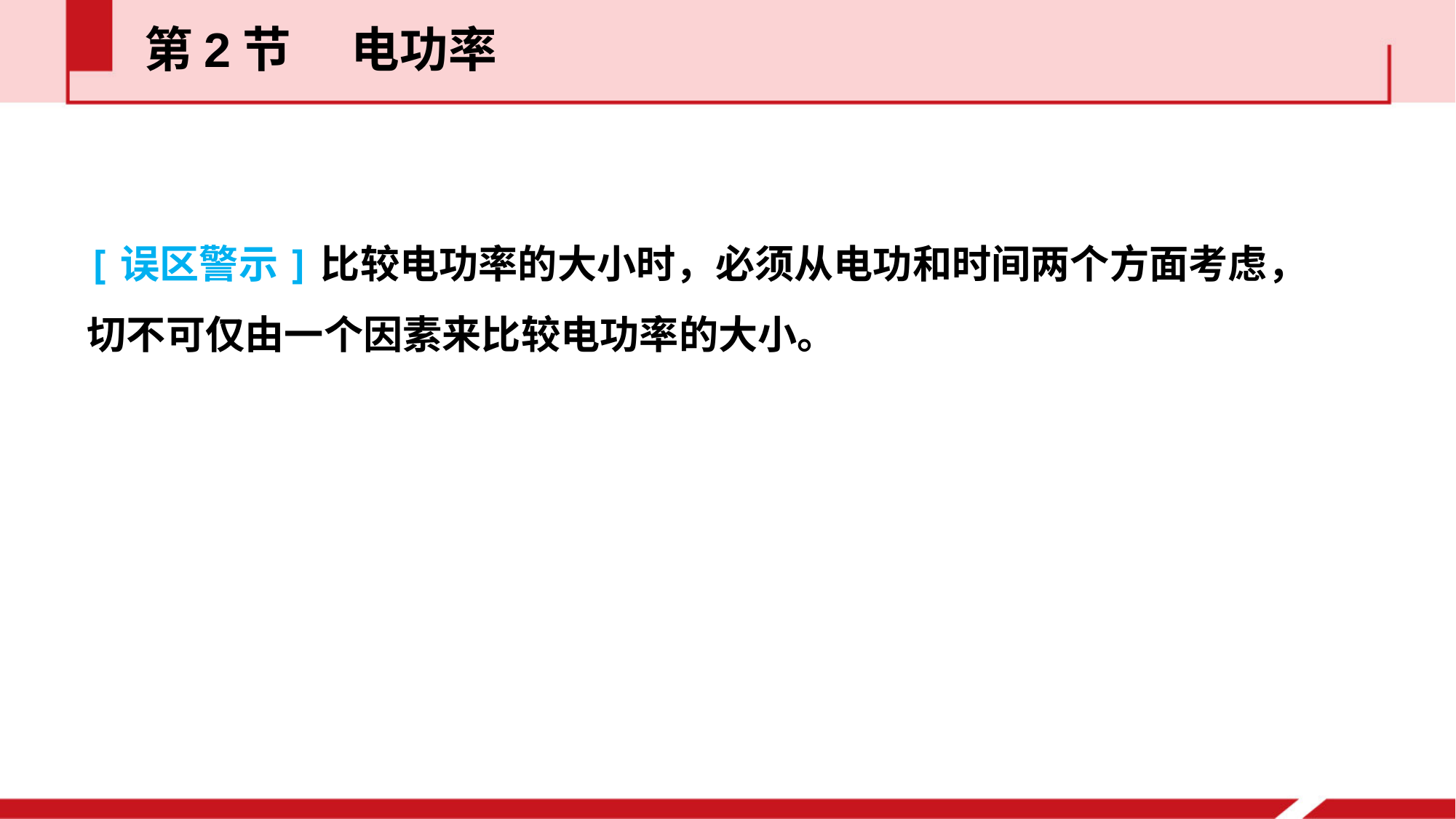

第2节  电功率
[误区警示]比较电功率的大小时，必须从电功和时间两个方面考虑，切不可仅由一个因素来比较电功率的大小。